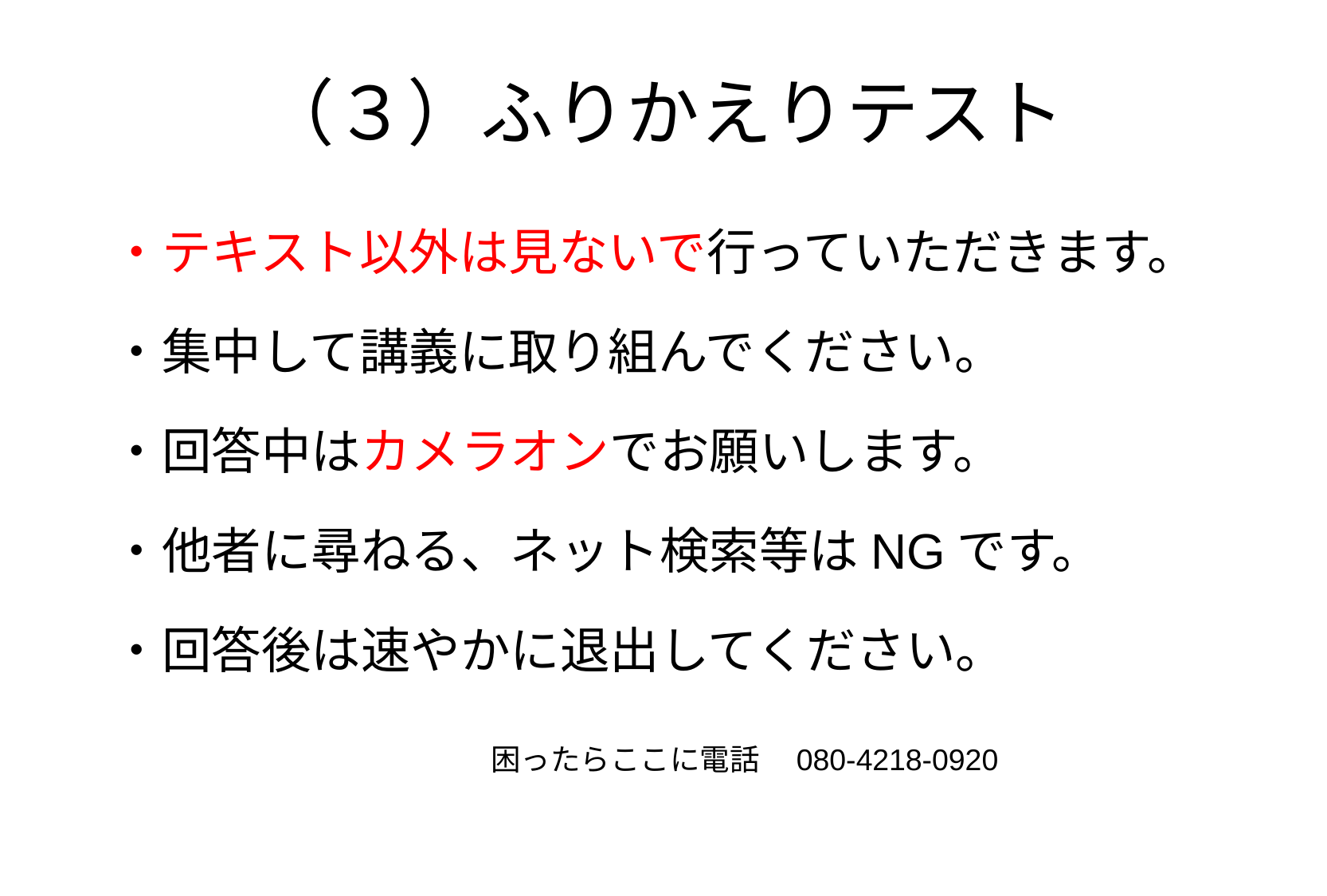

# （３）ふりかえりテスト
・テキスト以外は見ないで行っていただきます。
・集中して講義に取り組んでください。
・回答中はカメラオンでお願いします。
・他者に尋ねる、ネット検索等はNGです。
・回答後は速やかに退出してください。

困ったらここに電話　080-4218-0920